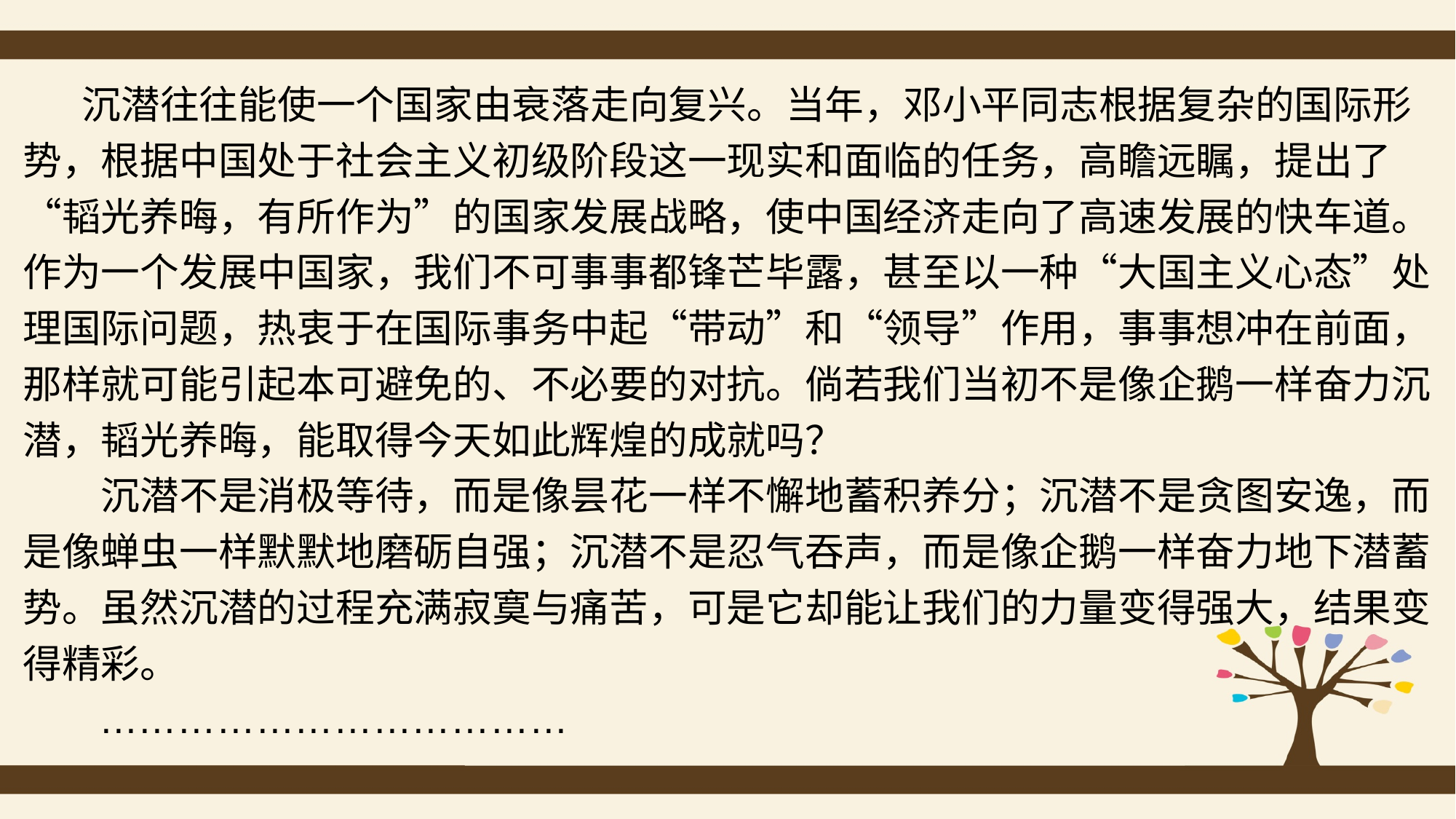

沉潜往往能使一个国家由衰落走向复兴。当年，邓小平同志根据复杂的国际形势，根据中国处于社会主义初级阶段这一现实和面临的任务，高瞻远瞩，提出了“韬光养晦，有所作为”的国家发展战略，使中国经济走向了高速发展的快车道。作为一个发展中国家，我们不可事事都锋芒毕露，甚至以一种“大国主义心态”处理国际问题，热衷于在国际事务中起“带动”和“领导”作用，事事想冲在前面，那样就可能引起本可避免的、不必要的对抗。倘若我们当初不是像企鹅一样奋力沉潜，韬光养晦，能取得今天如此辉煌的成就吗？
　　沉潜不是消极等待，而是像昙花一样不懈地蓄积养分；沉潜不是贪图安逸，而是像蝉虫一样默默地磨砺自强；沉潜不是忍气吞声，而是像企鹅一样奋力地下潜蓄势。虽然沉潜的过程充满寂寞与痛苦，可是它却能让我们的力量变得强大，结果变得精彩。
       ………………………………